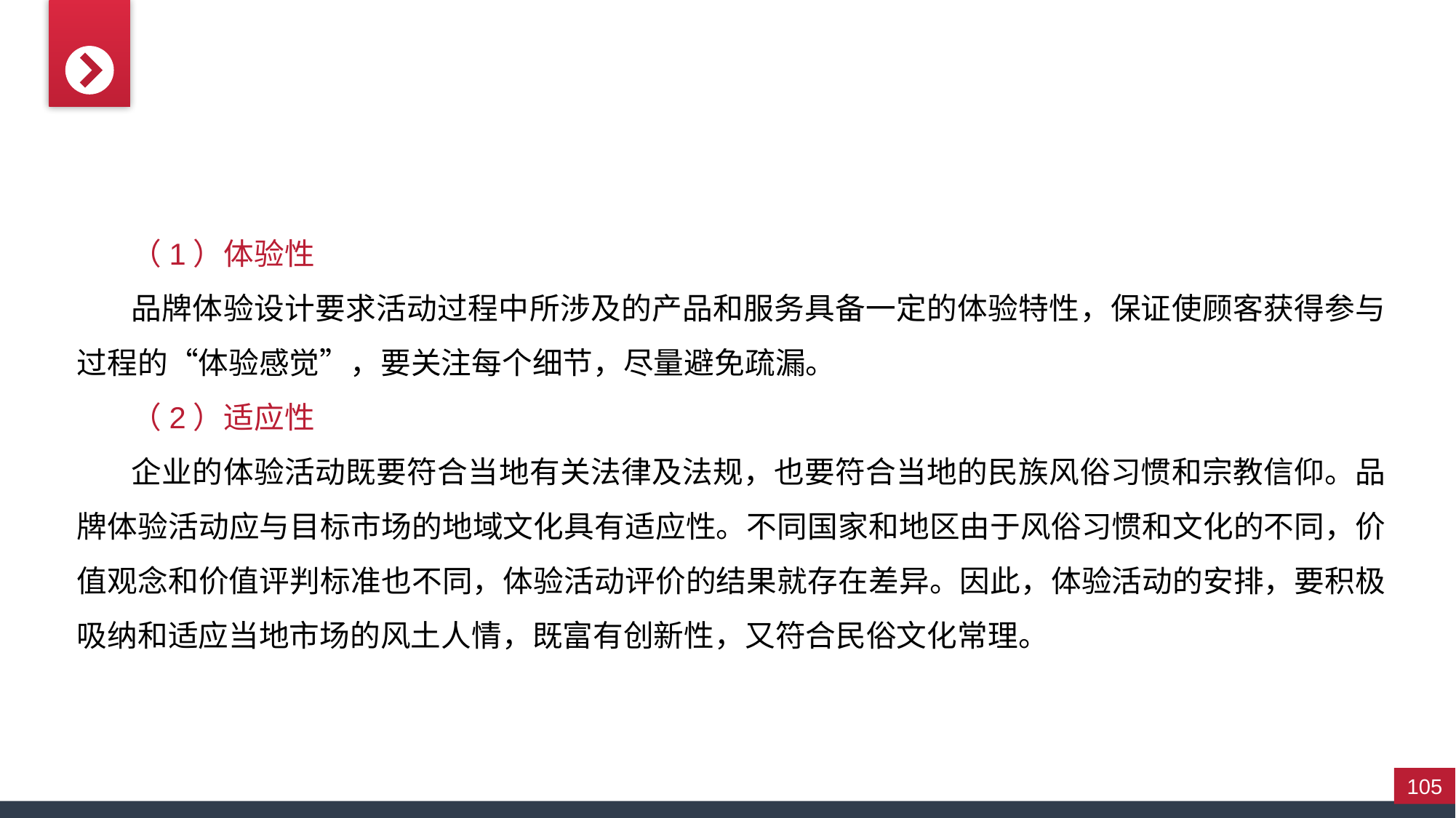

（1）体验性
品牌体验设计要求活动过程中所涉及的产品和服务具备一定的体验特性，保证使顾客获得参与过程的“体验感觉”，要关注每个细节，尽量避免疏漏。
（2）适应性
企业的体验活动既要符合当地有关法律及法规，也要符合当地的民族风俗习惯和宗教信仰。品牌体验活动应与目标市场的地域文化具有适应性。不同国家和地区由于风俗习惯和文化的不同，价值观念和价值评判标准也不同，体验活动评价的结果就存在差异。因此，体验活动的安排，要积极吸纳和适应当地市场的风土人情，既富有创新性，又符合民俗文化常理。